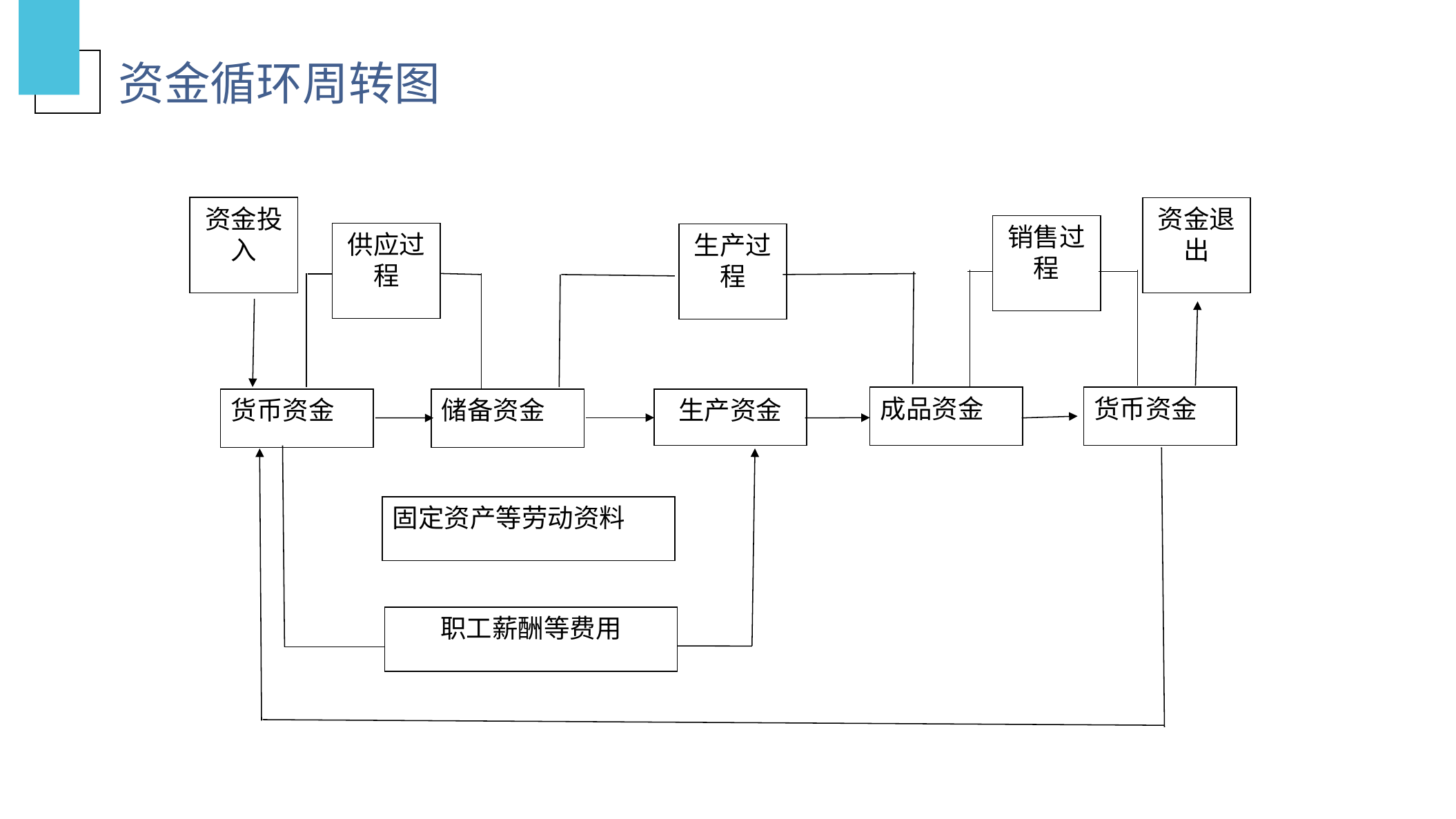

资金循环周转图
资金投入
资金退出
资金投入
资金退出
销售过程
供应过程
生产过程
成品资金
货币资金
货币资金
储备资金
生产资金
职工薪酬等费用
固定资产等劳动资料